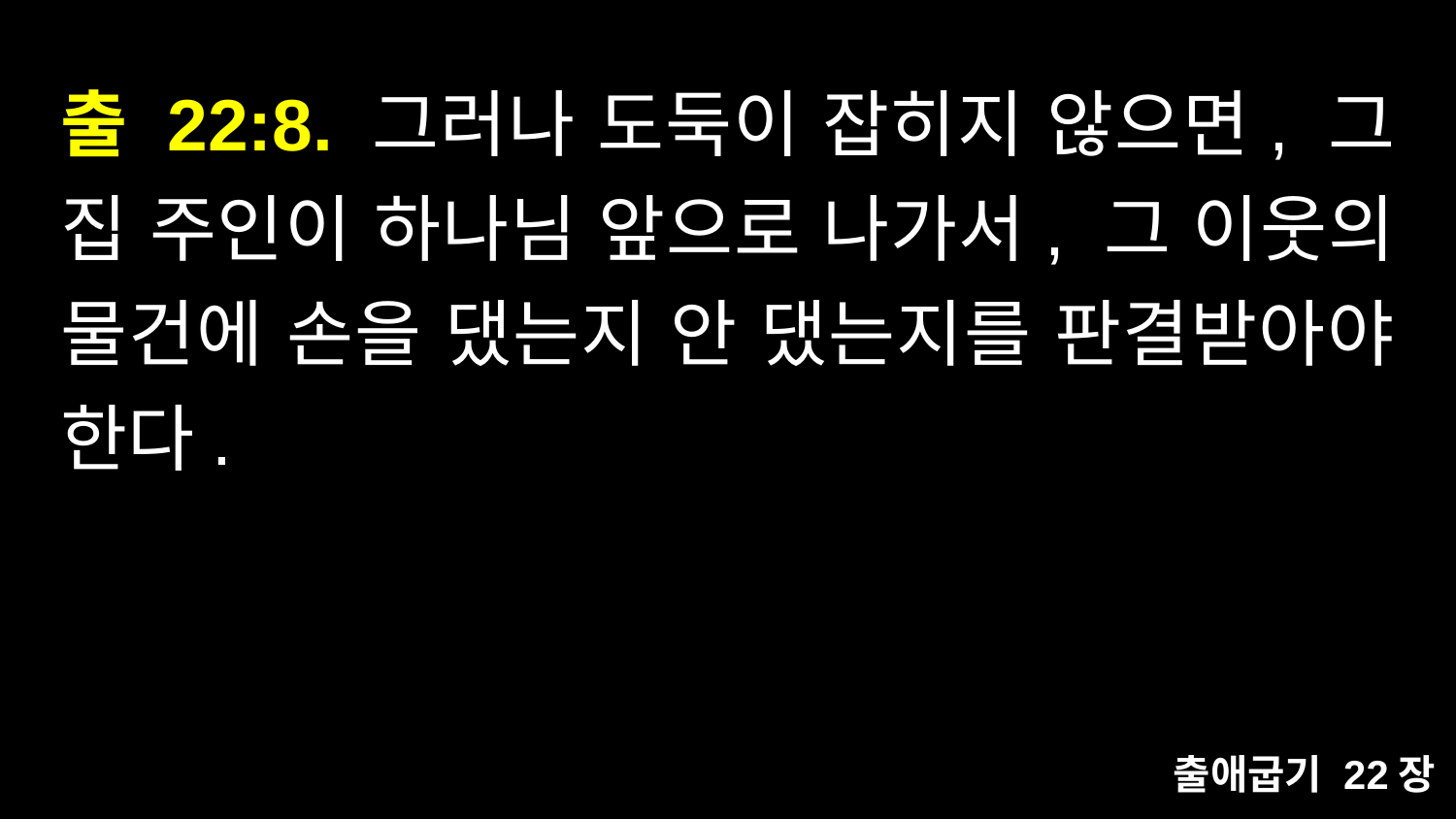

# 출 22:8. 그러나 도둑이 잡히지 않으면, 그 집 주인이 하나님 앞으로 나가서, 그 이웃의 물건에 손을 댔는지 안 댔는지를 판결받아야 한다.
출애굽기 22장